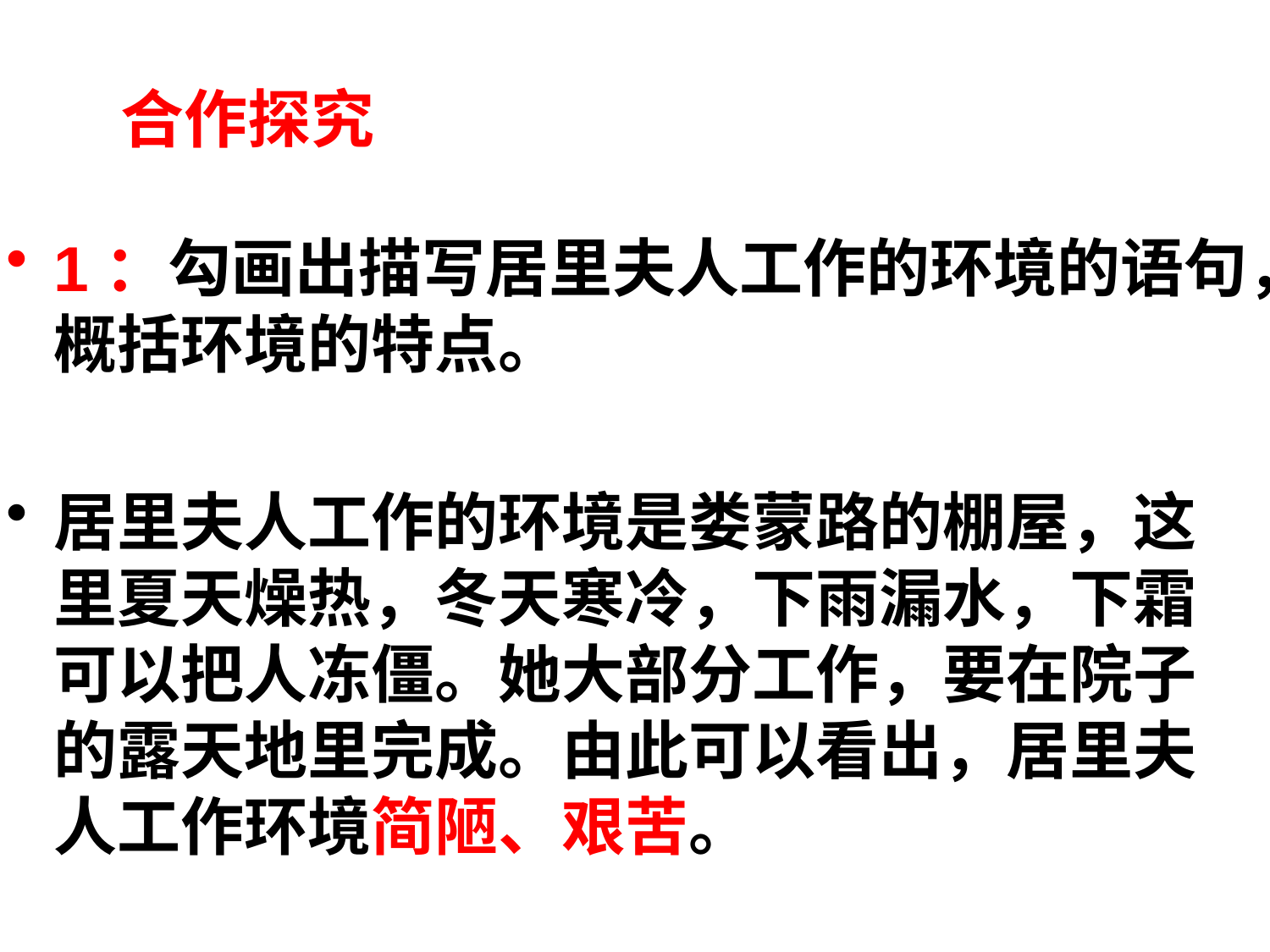

# 合作探究
1：勾画出描写居里夫人工作的环境的语句，概括环境的特点。

居里夫人工作的环境是娄蒙路的棚屋，这里夏天燥热，冬天寒冷，下雨漏水，下霜可以把人冻僵。她大部分工作，要在院子的露天地里完成。由此可以看出，居里夫人工作环境简陋、艰苦。